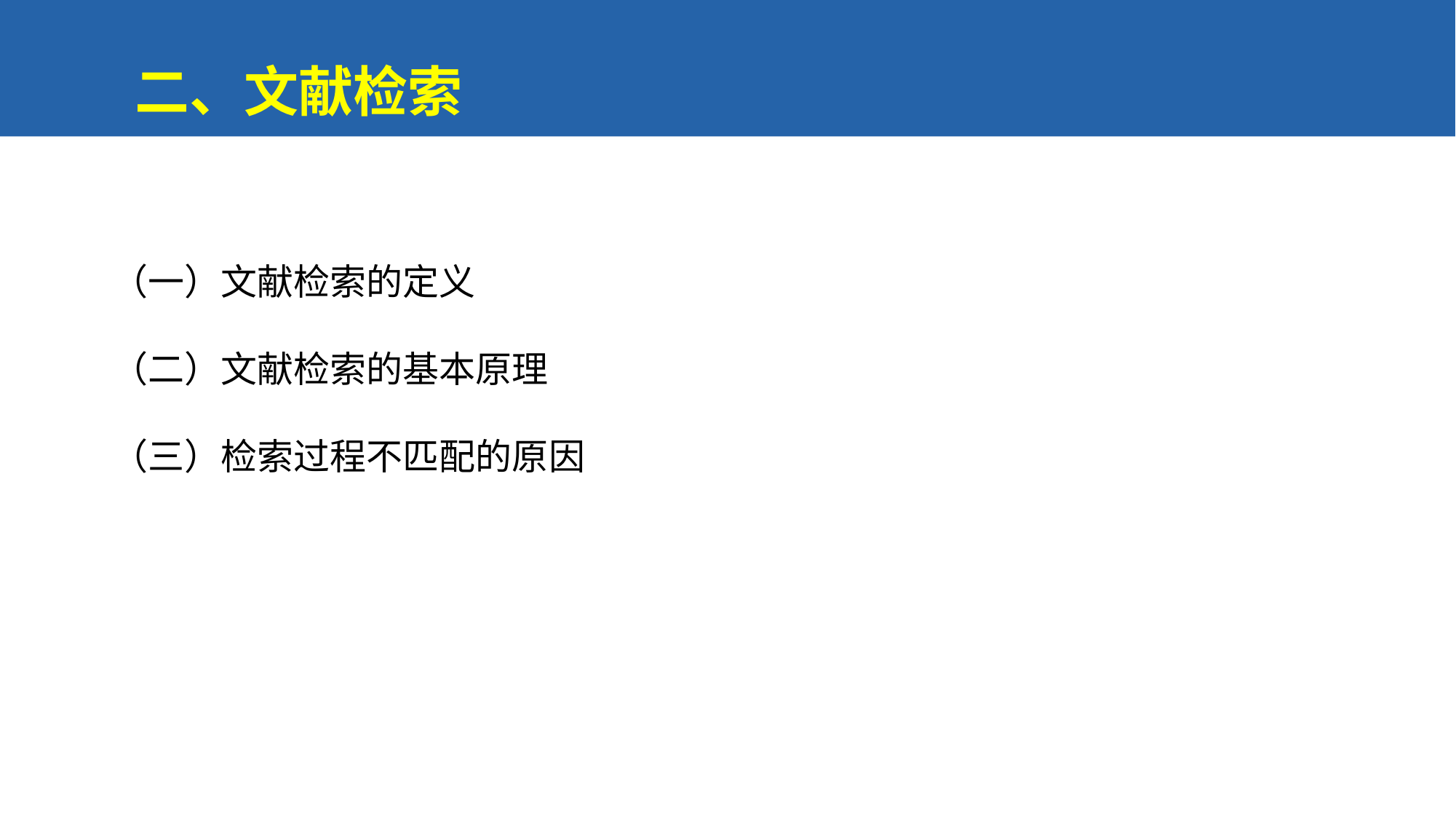

二、文献检索
（一）文献检索的定义
（二）文献检索的基本原理
（三）检索过程不匹配的原因